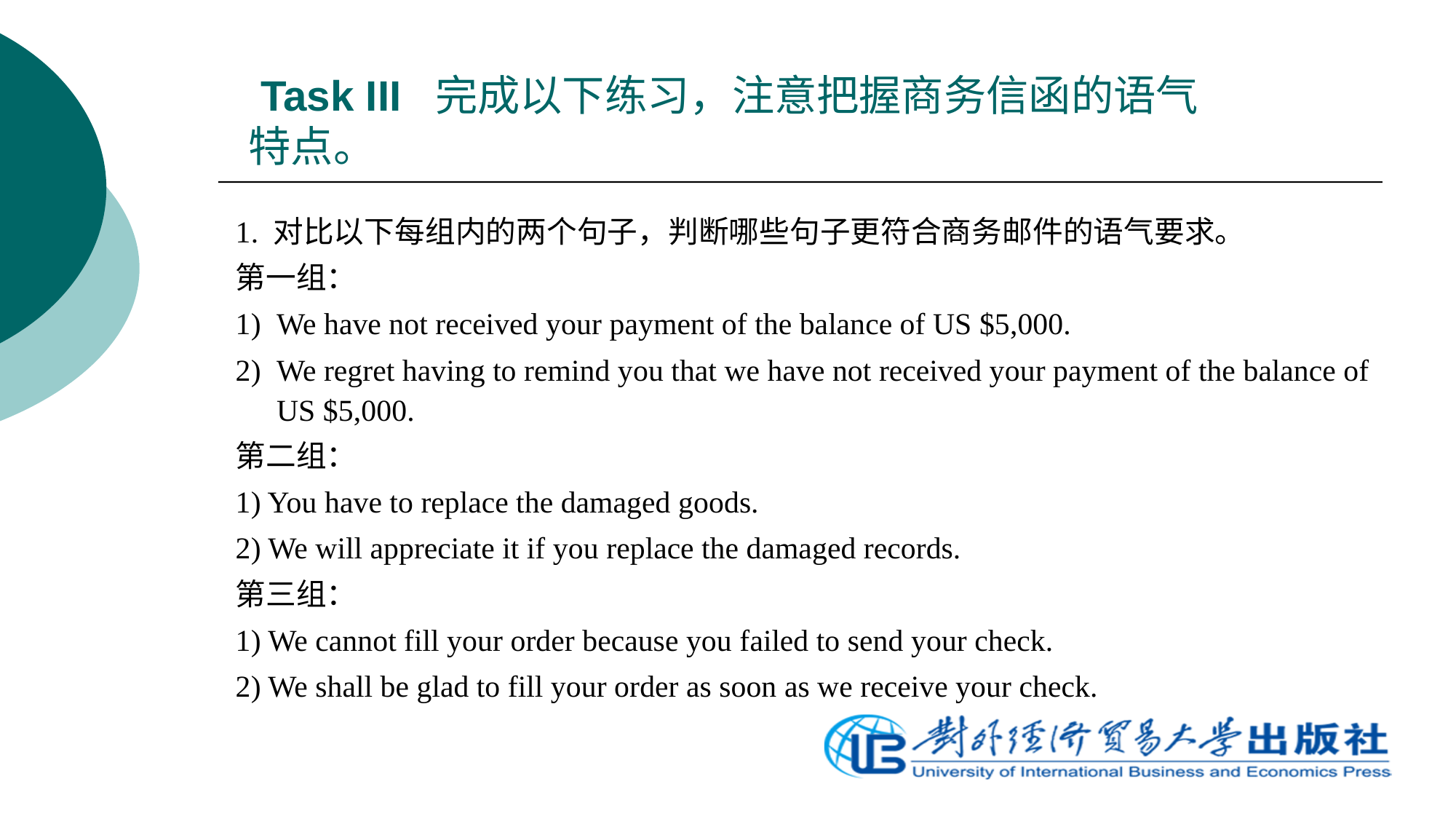

# Task III  完成以下练习，注意把握商务信函的语气特点。
1. 对比以下每组内的两个句子，判断哪些句子更符合商务邮件的语气要求。
第一组：
1)	We have not received your payment of the balance of US $5,000.
2)	We regret having to remind you that we have not received your payment of the balance of US $5,000.
第二组：
1) You have to replace the damaged goods.
2) We will appreciate it if you replace the damaged records.
第三组：
1) We cannot fill your order because you failed to send your check.
2) We shall be glad to fill your order as soon as we receive your check.